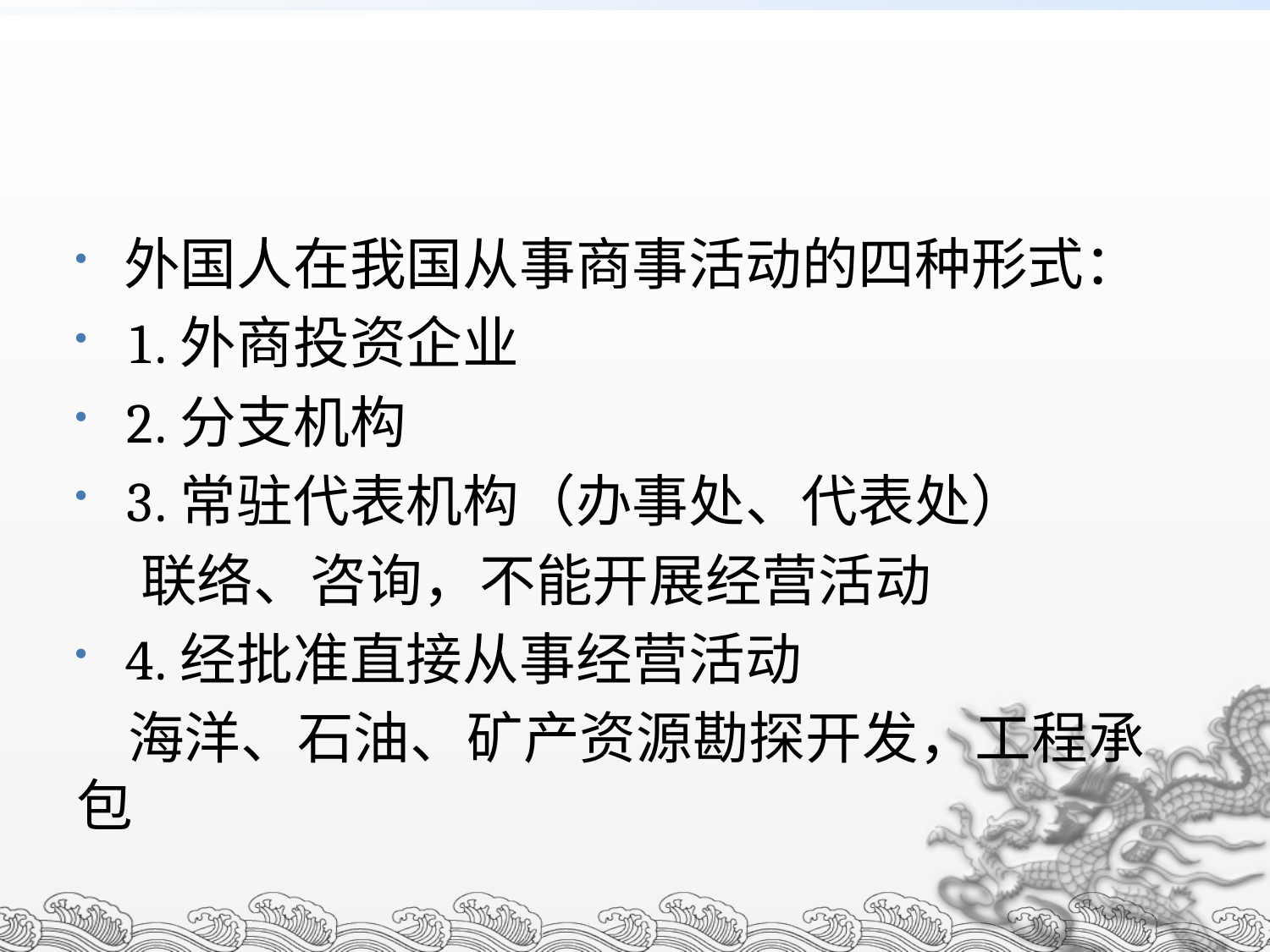

#
外国人在我国从事商事活动的四种形式：
1.外商投资企业
2.分支机构
3.常驻代表机构（办事处、代表处）
    联络、咨询，不能开展经营活动
4.经批准直接从事经营活动
   海洋、石油、矿产资源勘探开发，工程承包